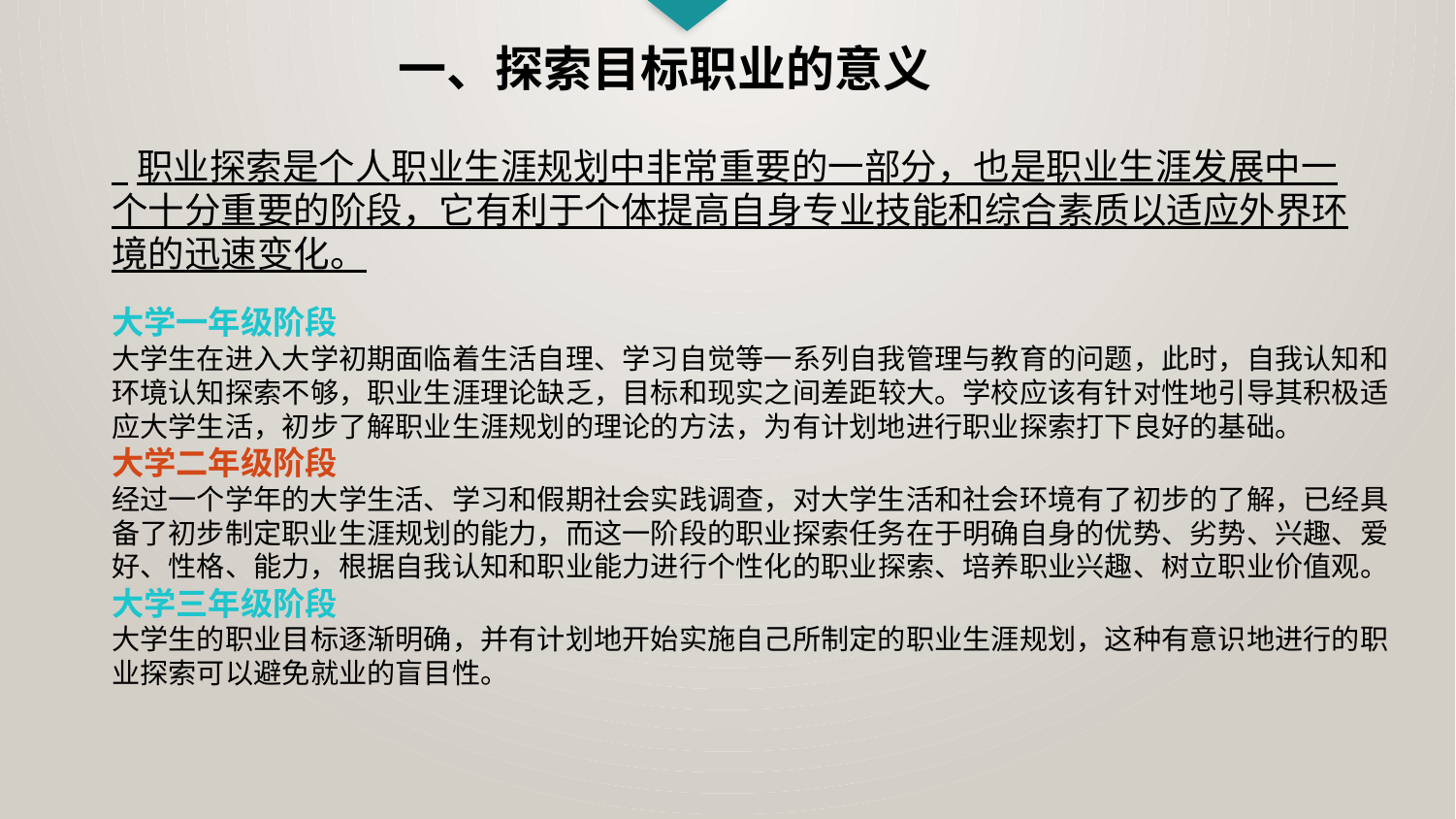

一、探索目标职业的意义
  职业探索是个人职业生涯规划中非常重要的一部分，也是职业生涯发展中一个十分重要的阶段，它有利于个体提高自身专业技能和综合素质以适应外界环境的迅速变化。
大学一年级阶段
大学生在进入大学初期面临着生活自理、学习自觉等一系列自我管理与教育的问题，此时，自我认知和环境认知探索不够，职业生涯理论缺乏，目标和现实之间差距较大。学校应该有针对性地引导其积极适应大学生活，初步了解职业生涯规划的理论的方法，为有计划地进行职业探索打下良好的基础。
大学二年级阶段
经过一个学年的大学生活、学习和假期社会实践调查，对大学生活和社会环境有了初步的了解，已经具备了初步制定职业生涯规划的能力，而这一阶段的职业探索任务在于明确自身的优势、劣势、兴趣、爱好、性格、能力，根据自我认知和职业能力进行个性化的职业探索、培养职业兴趣、树立职业价值观。
大学三年级阶段
大学生的职业目标逐渐明确，并有计划地开始实施自己所制定的职业生涯规划，这种有意识地进行的职业探索可以避免就业的盲目性。
56